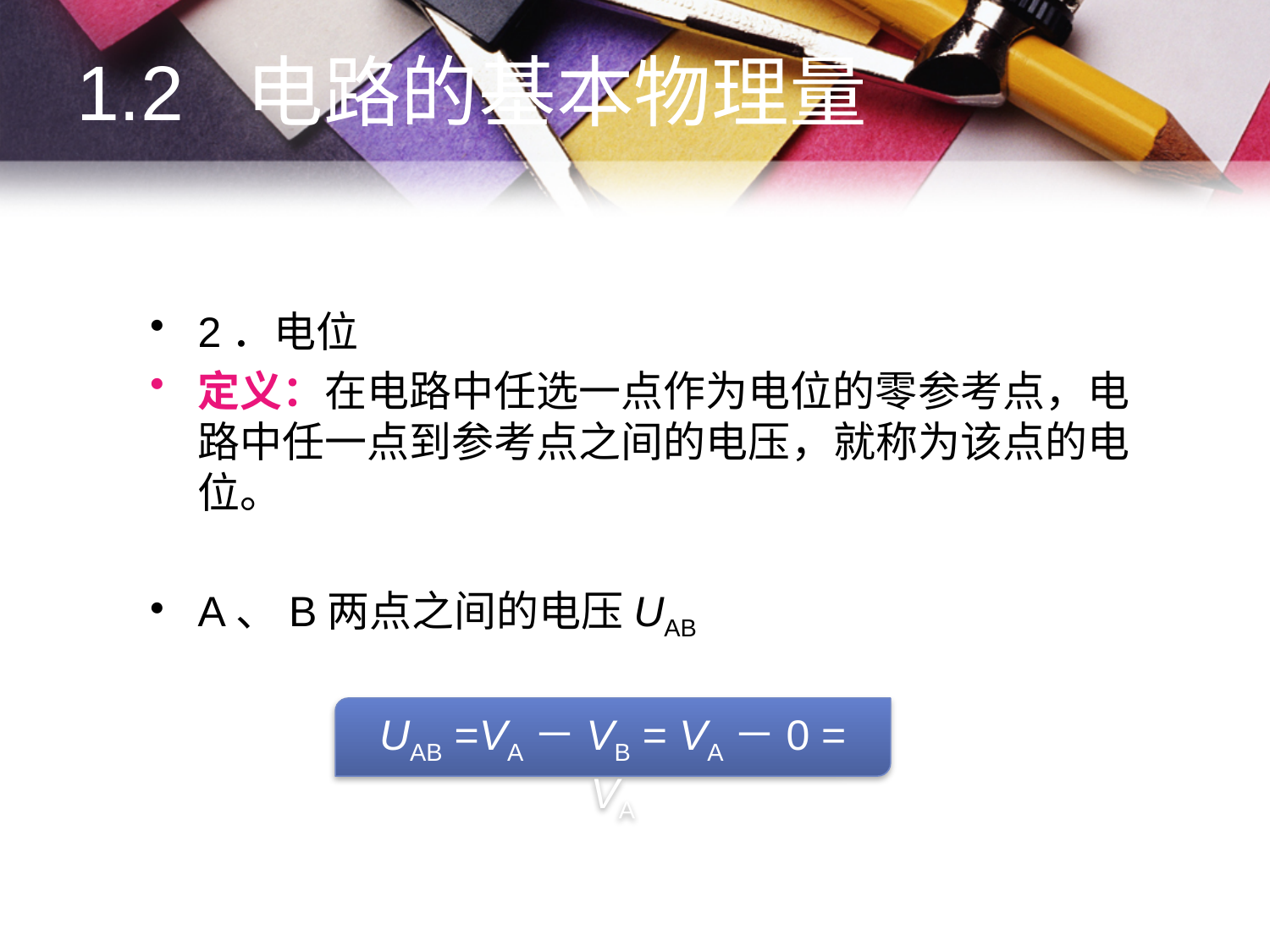

1.2  电路的基本物理量
2．电位
定义：在电路中任选一点作为电位的零参考点，电路中任一点到参考点之间的电压，就称为该点的电位。

A、B两点之间的电压UAB

UAB =VA－VB = VA－0 = VA